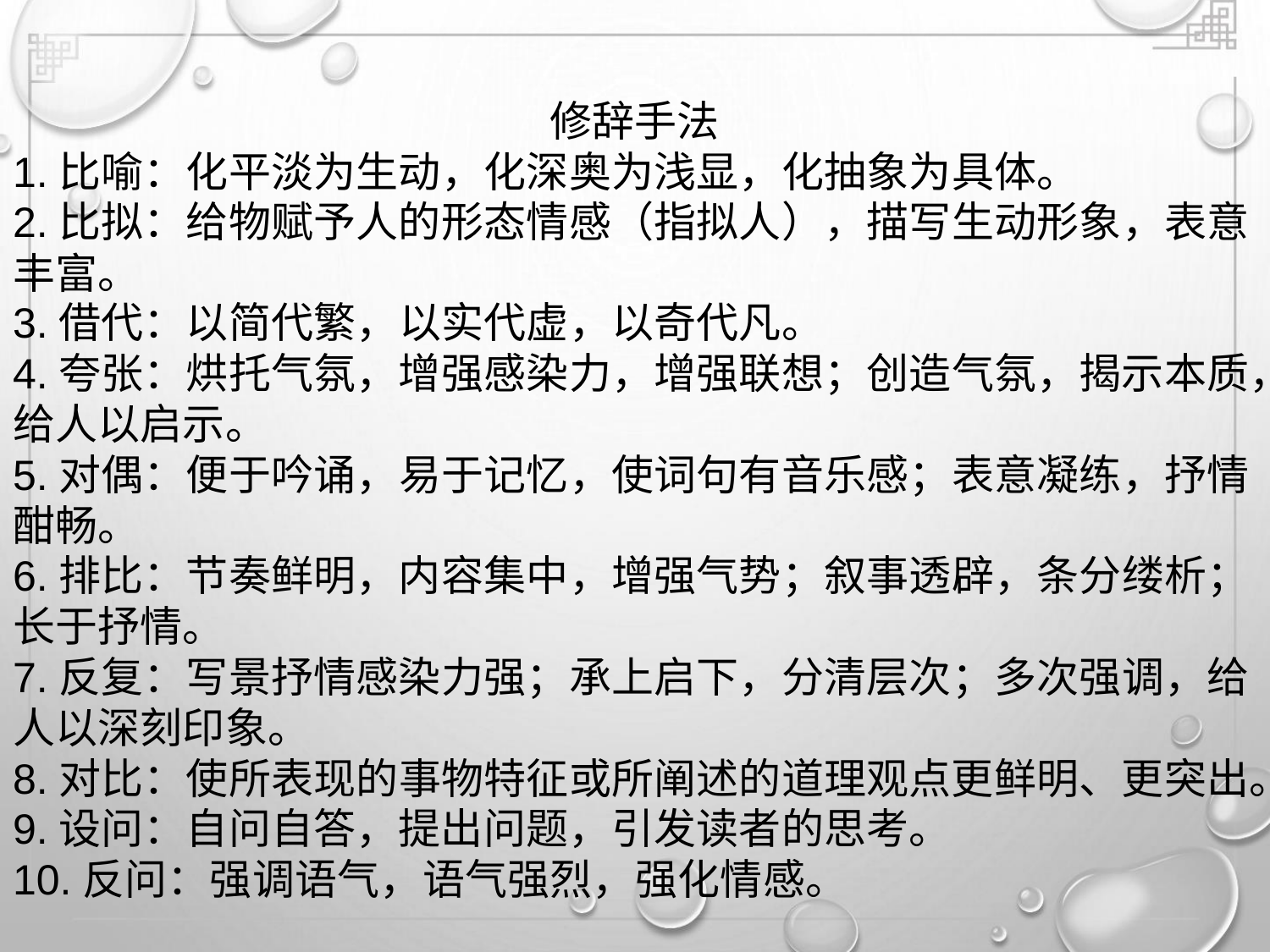

修辞手法
1.比喻：化平淡为生动，化深奥为浅显，化抽象为具体。
2.比拟：给物赋予人的形态情感（指拟人），描写生动形象，表意
丰富。
3.借代：以简代繁，以实代虚，以奇代凡。
4.夸张：烘托气氛，增强感染力，增强联想；创造气氛，揭示本质，
给人以启示。
5.对偶：便于吟诵，易于记忆，使词句有音乐感；表意凝练，抒情
酣畅。
6.排比：节奏鲜明，内容集中，增强气势；叙事透辟，条分缕析；
长于抒情。
7.反复：写景抒情感染力强；承上启下，分清层次；多次强调，给
人以深刻印象。
8.对比：使所表现的事物特征或所阐述的道理观点更鲜明、更突出。
9.设问：自问自答，提出问题，引发读者的思考。
10.反问：强调语气，语气强烈，强化情感。